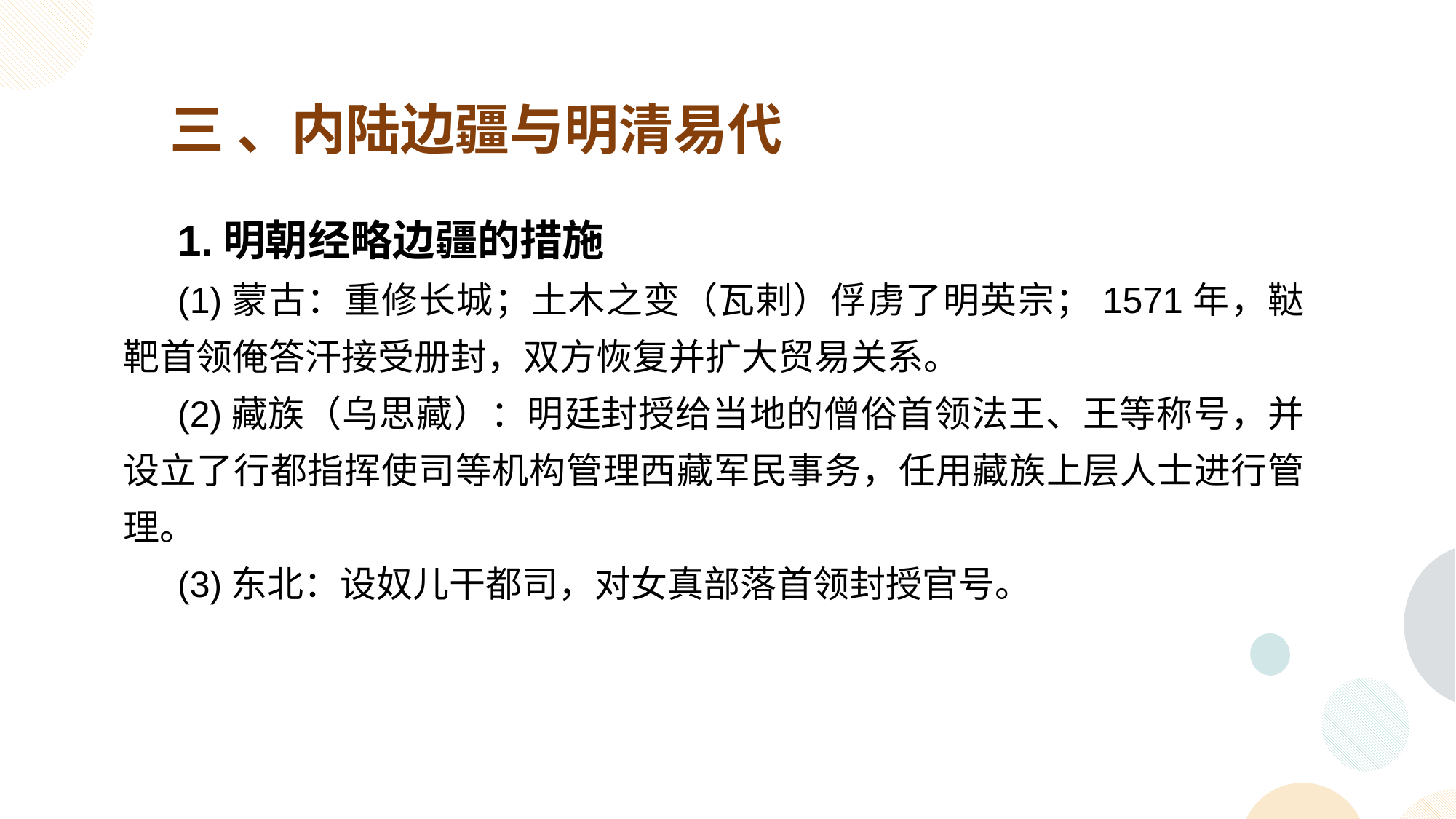

三 、内陆边疆与明清易代
1.明朝经略边疆的措施
(1)蒙古：重修长城；土木之变（瓦剌）俘虏了明英宗；1571年，鞑靶首领俺答汗接受册封，双方恢复并扩大贸易关系。
(2)藏族（乌思藏）：明廷封授给当地的僧俗首领法王、王等称号，并设立了行都指挥使司等机构管理西藏军民事务，任用藏族上层人士进行管理。
(3)东北：设奴儿干都司，对女真部落首领封授官号。